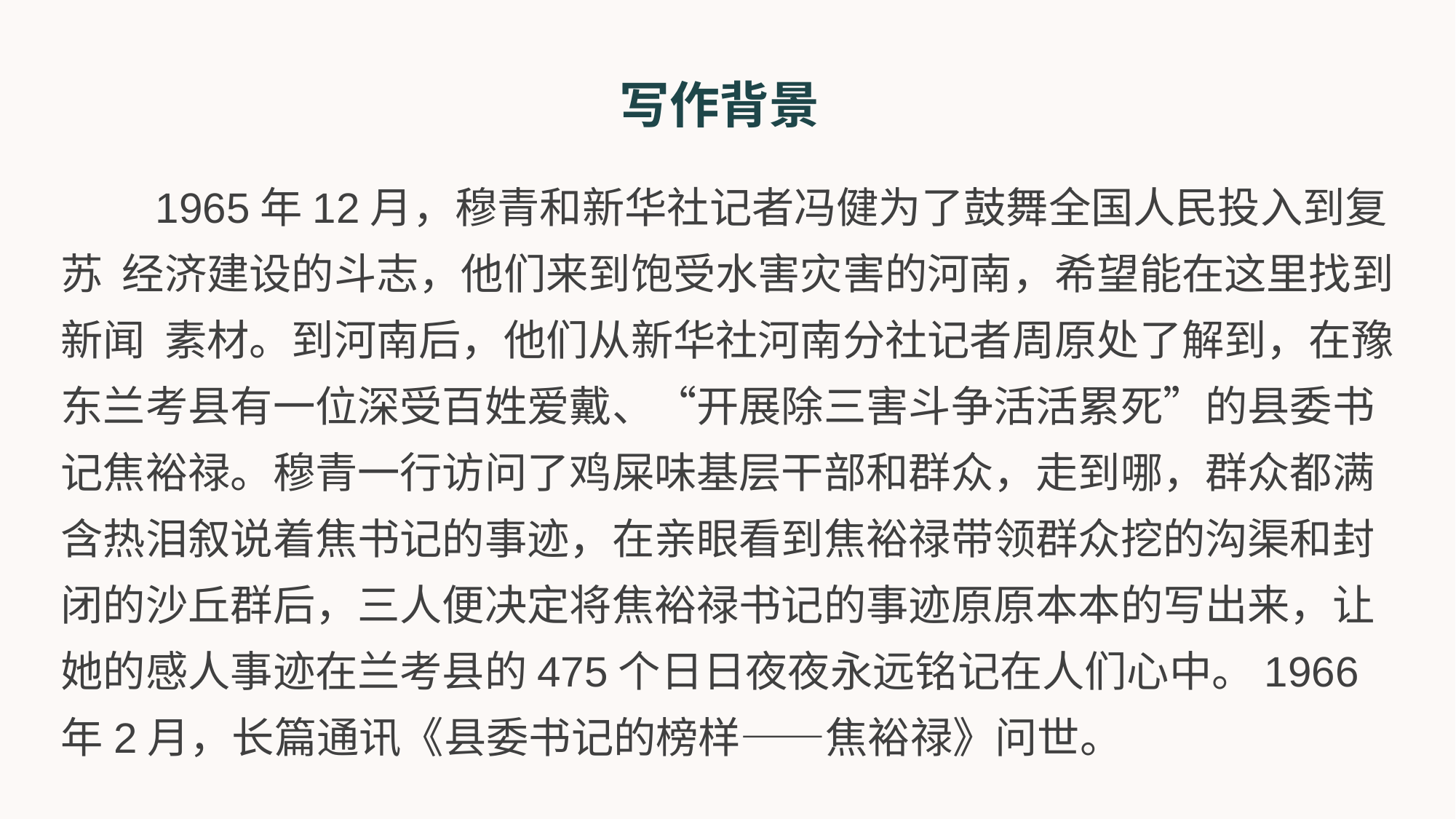

写作背景
        1965年12月，穆青和新华社记者冯健为了鼓舞全国人民投入到复苏  经济建设的斗志，他们来到饱受水害灾害的河南，希望能在这里找到新闻  素材。到河南后，他们从新华社河南分社记者周原处了解到，在豫东兰考县有一位深受百姓爱戴、“开展除三害斗争活活累死”的县委书记焦裕禄。穆青一行访问了鸡屎味基层干部和群众，走到哪，群众都满含热泪叙说着焦书记的事迹，在亲眼看到焦裕禄带领群众挖的沟渠和封闭的沙丘群后，三人便决定将焦裕禄书记的事迹原原本本的写出来，让她的感人事迹在兰考县的475个日日夜夜永远铭记在人们心中。1966年2月，长篇通讯《县委书记的榜样——焦裕禄》问世。